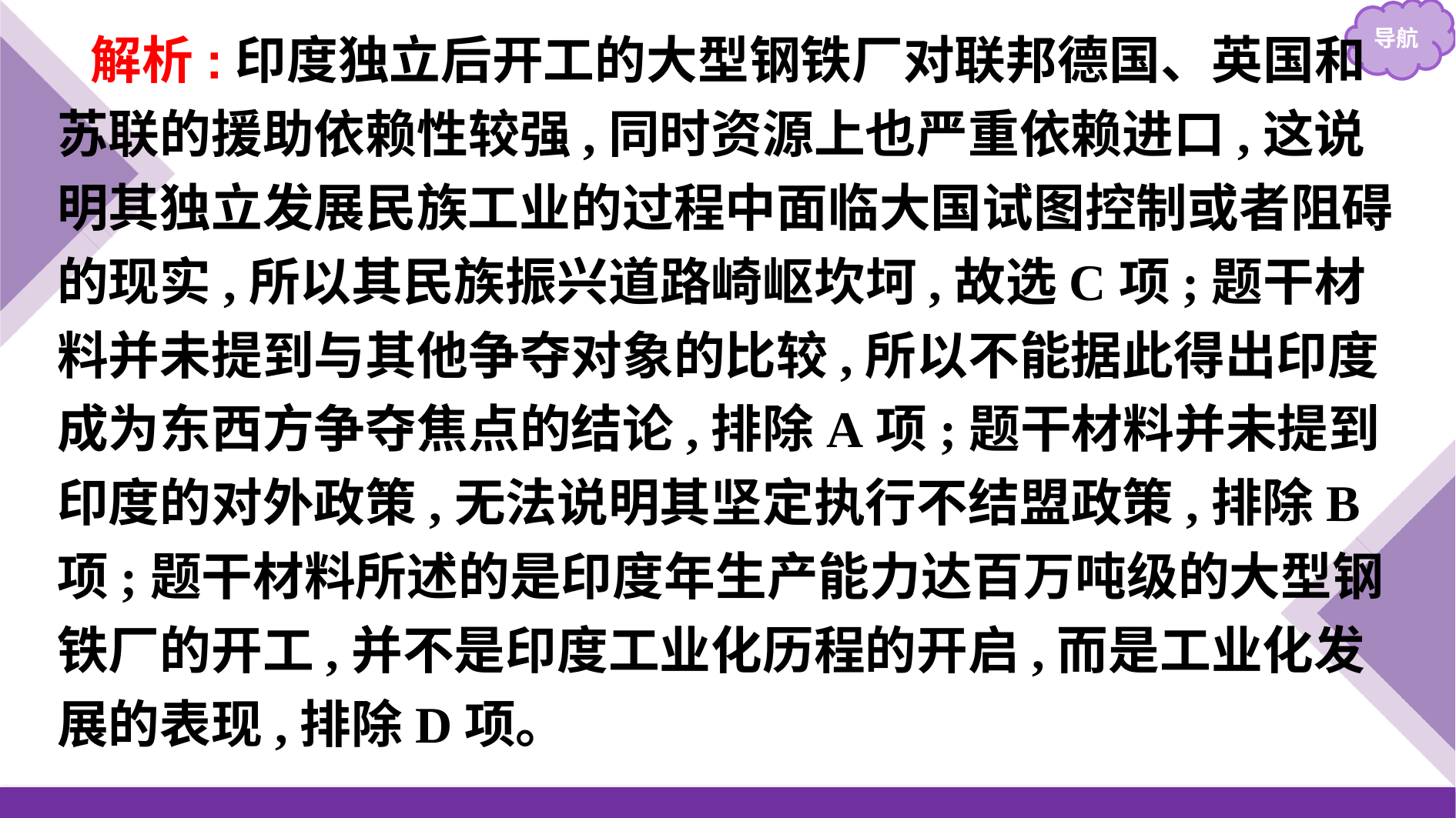

解析:印度独立后开工的大型钢铁厂对联邦德国、英国和苏联的援助依赖性较强,同时资源上也严重依赖进口,这说明其独立发展民族工业的过程中面临大国试图控制或者阻碍的现实,所以其民族振兴道路崎岖坎坷,故选C项;题干材料并未提到与其他争夺对象的比较,所以不能据此得出印度成为东西方争夺焦点的结论,排除A项;题干材料并未提到印度的对外政策,无法说明其坚定执行不结盟政策,排除B项;题干材料所述的是印度年生产能力达百万吨级的大型钢铁厂的开工,并不是印度工业化历程的开启,而是工业化发展的表现,排除D项。